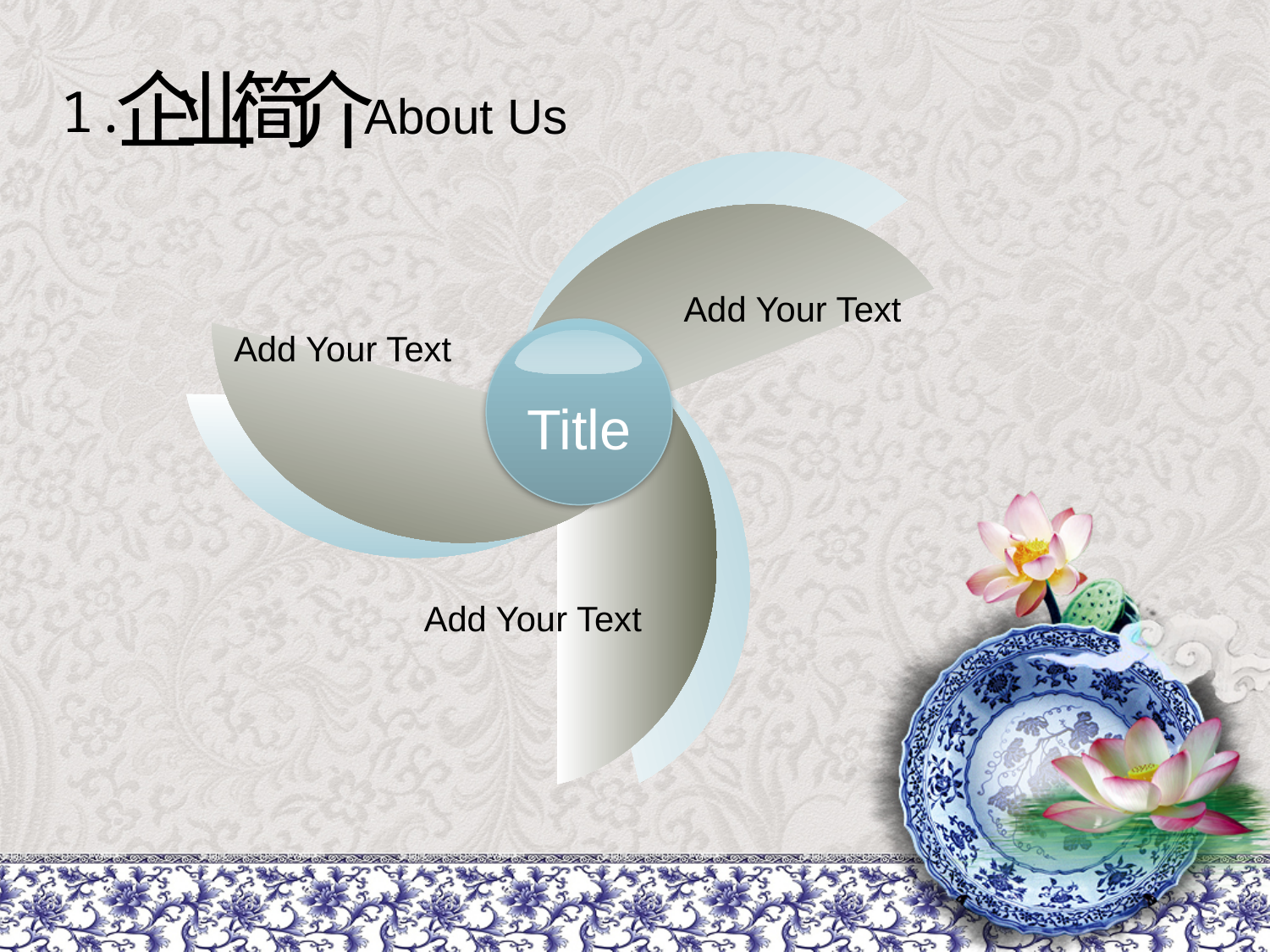

企业简介
1.
About Us

Add Your Text

Add Your Text
Title
Add Your Text